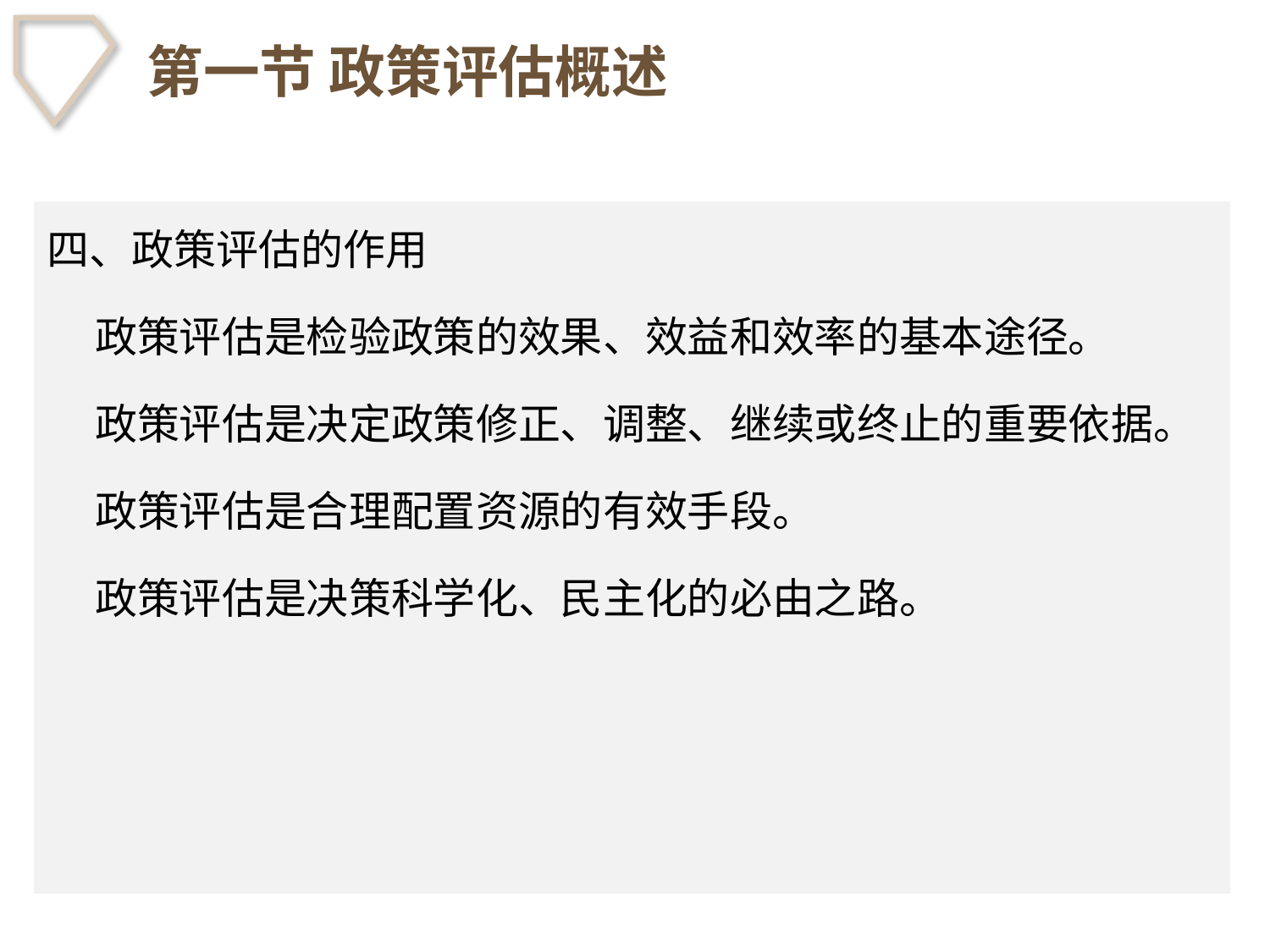

# 第一节 政策评估概述
四、政策评估的作用
    政策评估是检验政策的效果、效益和效率的基本途径。
    政策评估是决定政策修正、调整、继续或终止的重要依据。
    政策评估是合理配置资源的有效手段。
    政策评估是决策科学化、民主化的必由之路。